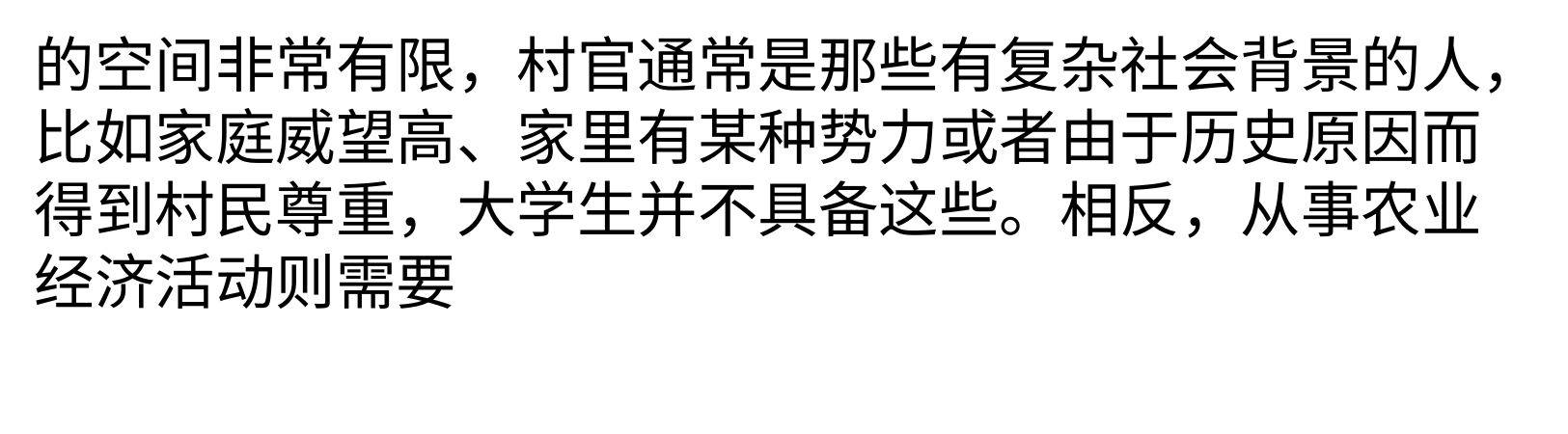

的空间非常有限，村官通常是那些有复杂社会背景的人，比如家庭威望高、家里有某种势力或者由于历史原因而得到村民尊重，大学生并不具备这些。相反，从事农业经济活动则需要